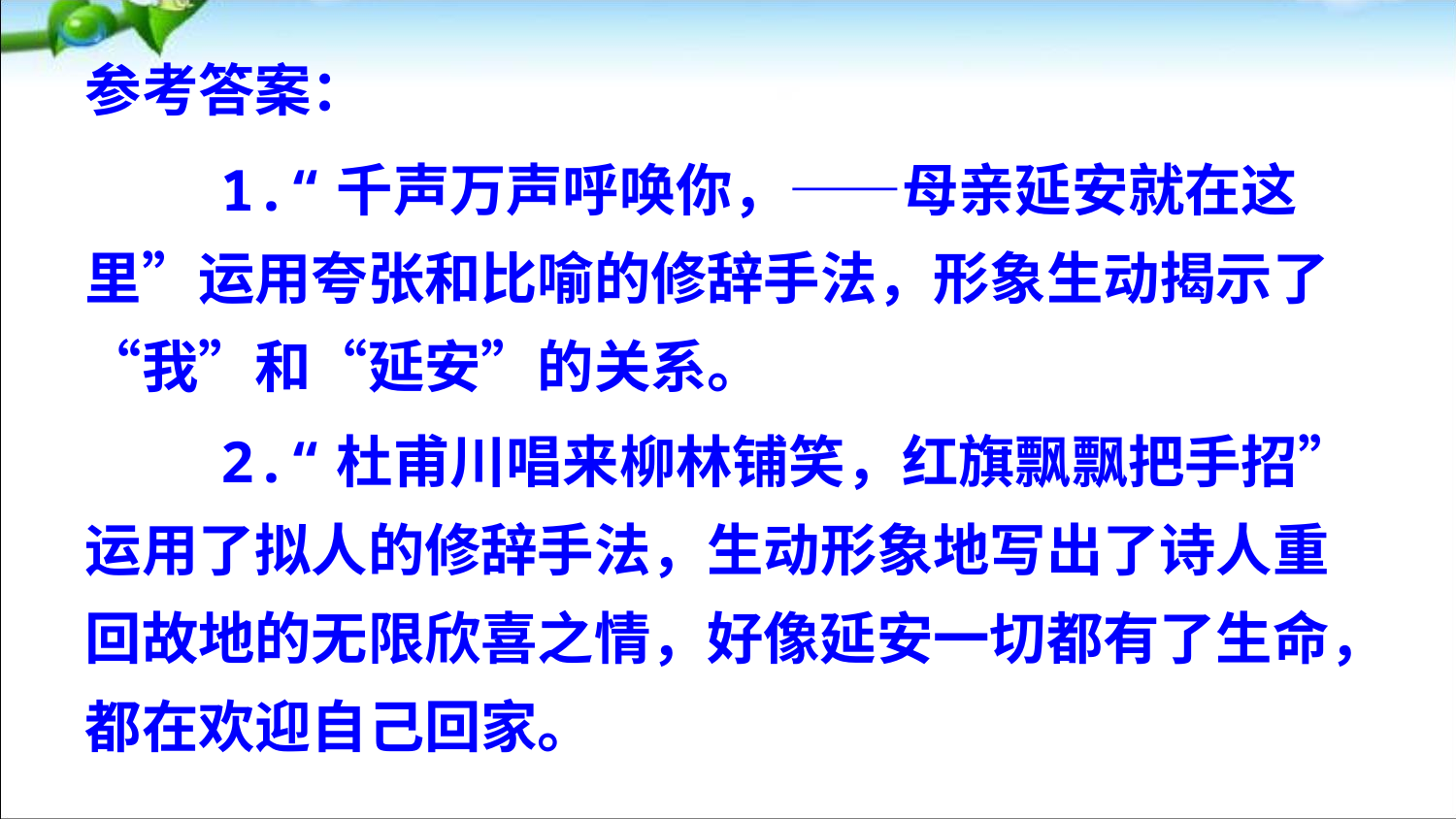

参考答案：
    1.“千声万声呼唤你，——母亲延安就在这里”运用夸张和比喻的修辞手法，形象生动揭示了“我”和“延安”的关系。
    2.“杜甫川唱来柳林铺笑，红旗飘飘把手招”运用了拟人的修辞手法，生动形象地写出了诗人重回故地的无限欣喜之情，好像延安一切都有了生命，都在欢迎自己回家。